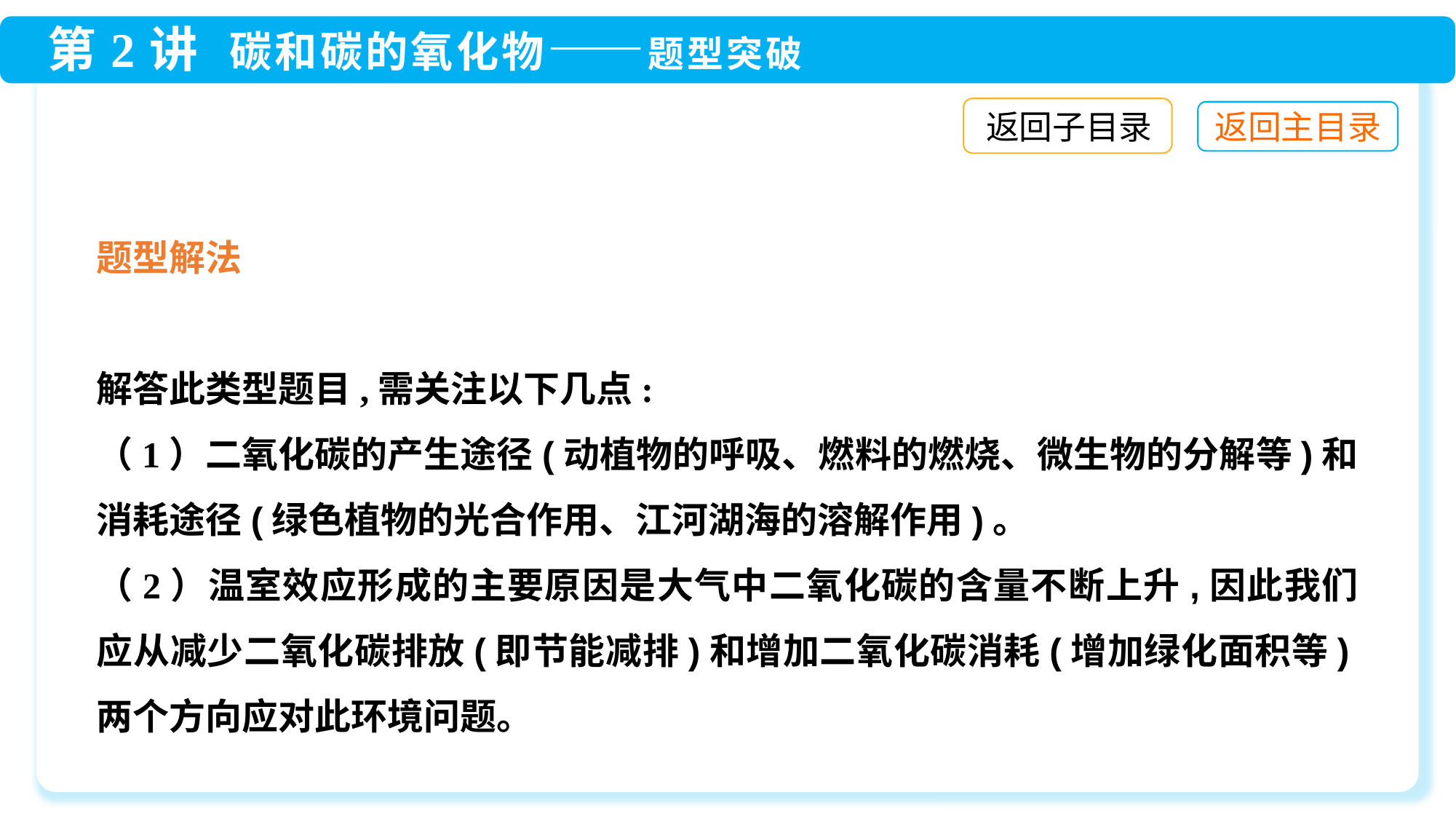

返回子目录
题型解法

解答此类型题目,需关注以下几点:
（1）二氧化碳的产生途径(动植物的呼吸、燃料的燃烧、微生物的分解等)和消耗途径(绿色植物的光合作用、江河湖海的溶解作用)。
（2）温室效应形成的主要原因是大气中二氧化碳的含量不断上升,因此我们应从减少二氧化碳排放(即节能减排)和增加二氧化碳消耗(增加绿化面积等)两个方向应对此环境问题。